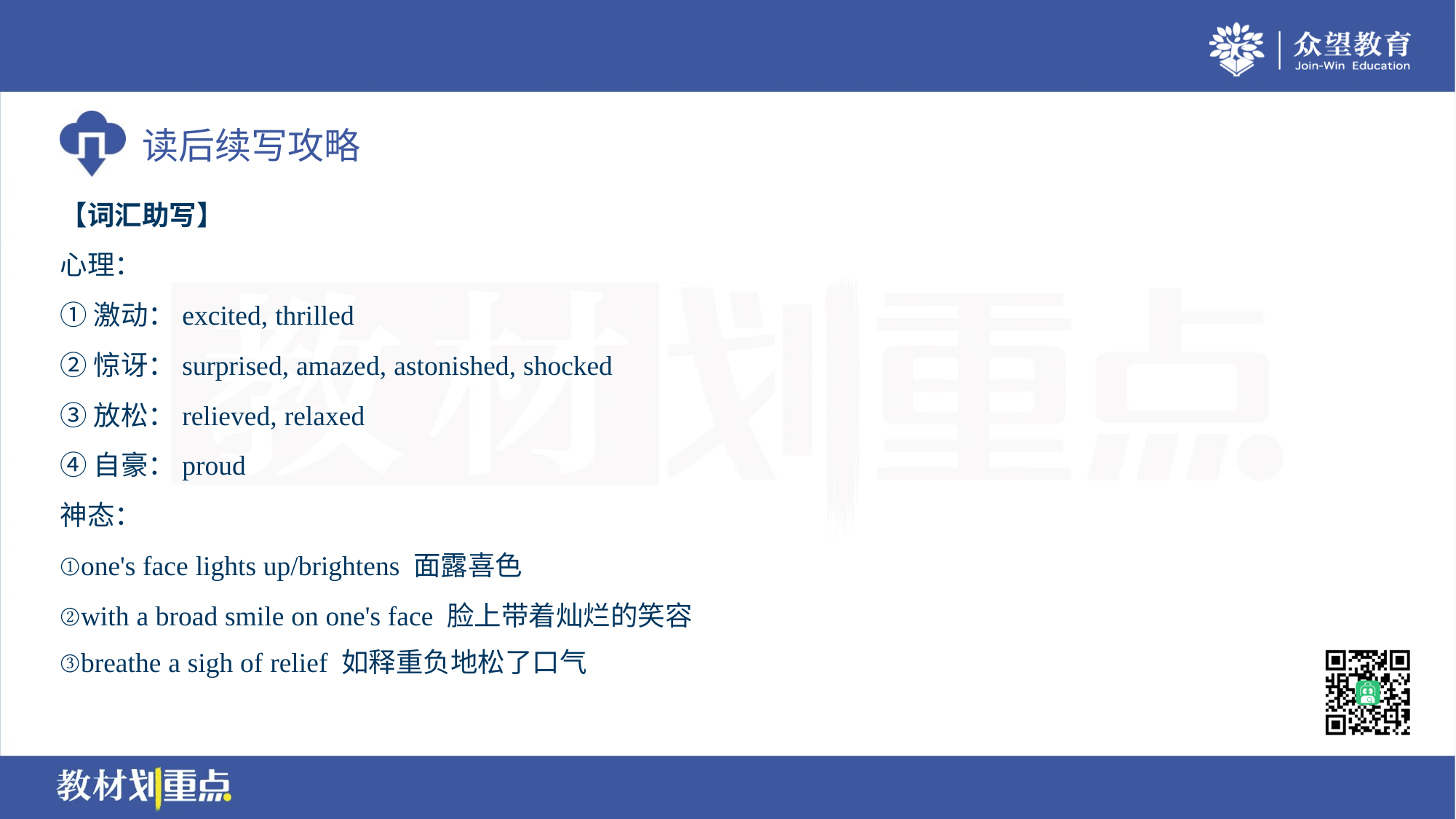

【词汇助写】
心理：
①激动：excited, thrilled
②惊讶：surprised, amazed, astonished, shocked
③放松：relieved, relaxed
④自豪：proud
神态：
①one's face lights up/brightens 面露喜色
②with a broad smile on one's face 脸上带着灿烂的笑容
③breathe a sigh of relief 如释重负地松了口气